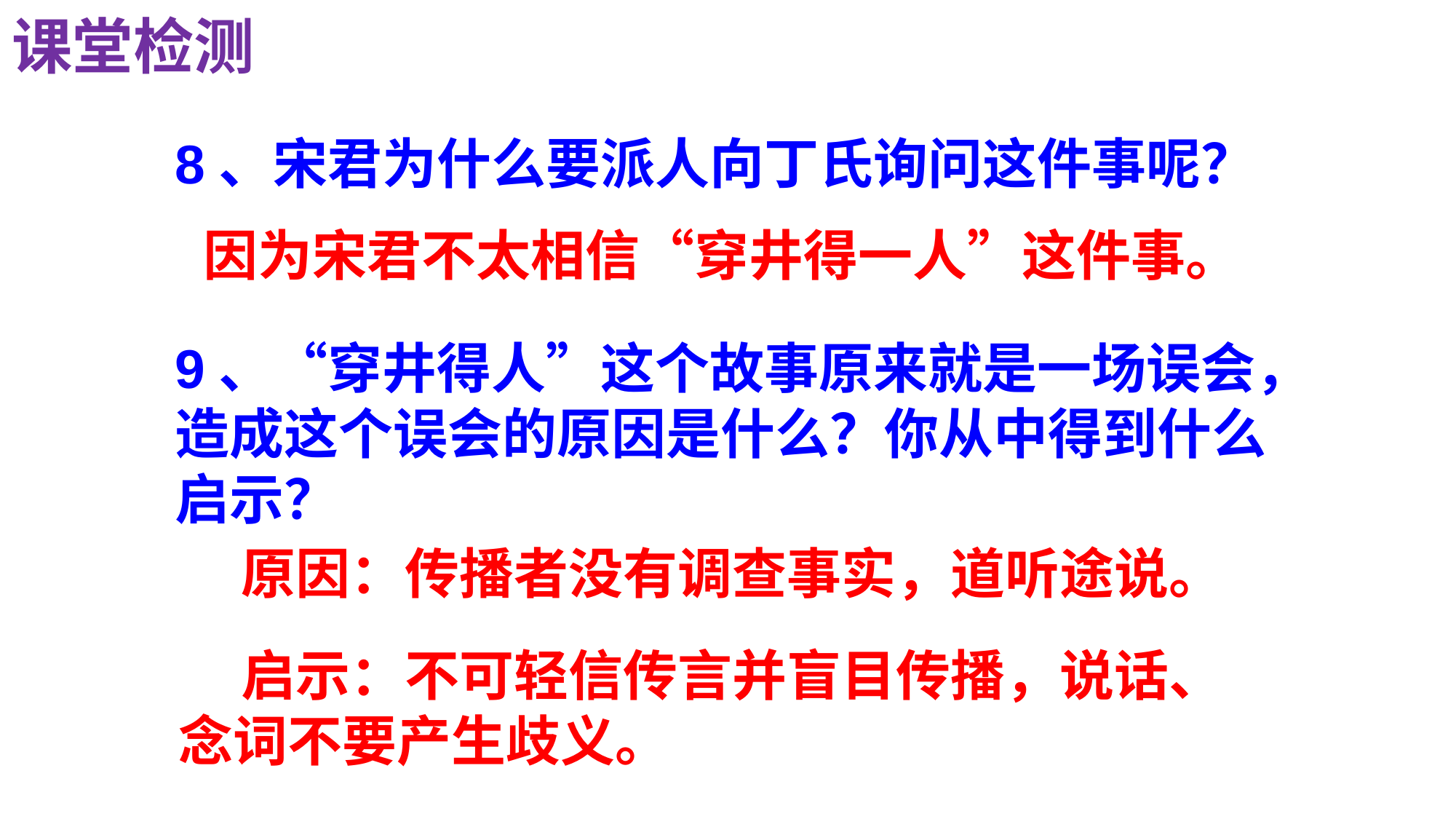

课堂检测
8、宋君为什么要派人向丁氏询问这件事呢？
因为宋君不太相信“穿井得一人”这件事。
9、“穿井得人”这个故事原来就是一场误会，造成这个误会的原因是什么？你从中得到什么启示？
    原因：传播者没有调查事实，道听途说。
    启示：不可轻信传言并盲目传播，说话、念词不要产生歧义。